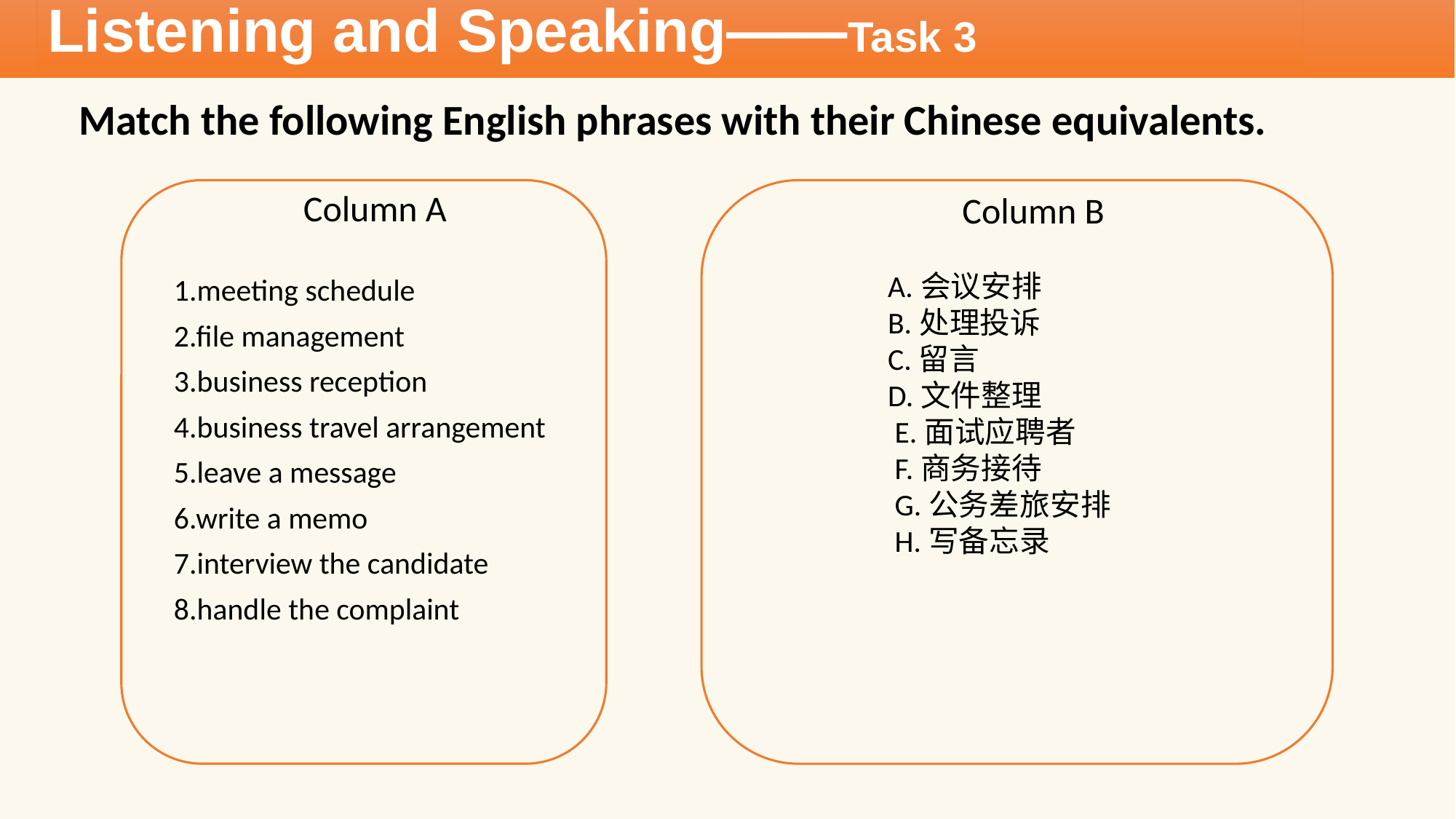

Listening and Speaking——Task 3
Match the following English phrases with their Chinese equivalents.

Column A

1.meeting schedule
2.file management
3.business reception
4.business travel arrangement
5.leave a message
6.write a memo
7.interview the candidate
8.handle the complaint

Column B

                       A.会议安排
                       B.处理投诉
                       C.留言
                       D.文件整理
                        E.面试应聘者
                        F.商务接待
                        G.公务差旅安排
                        H.写备忘录